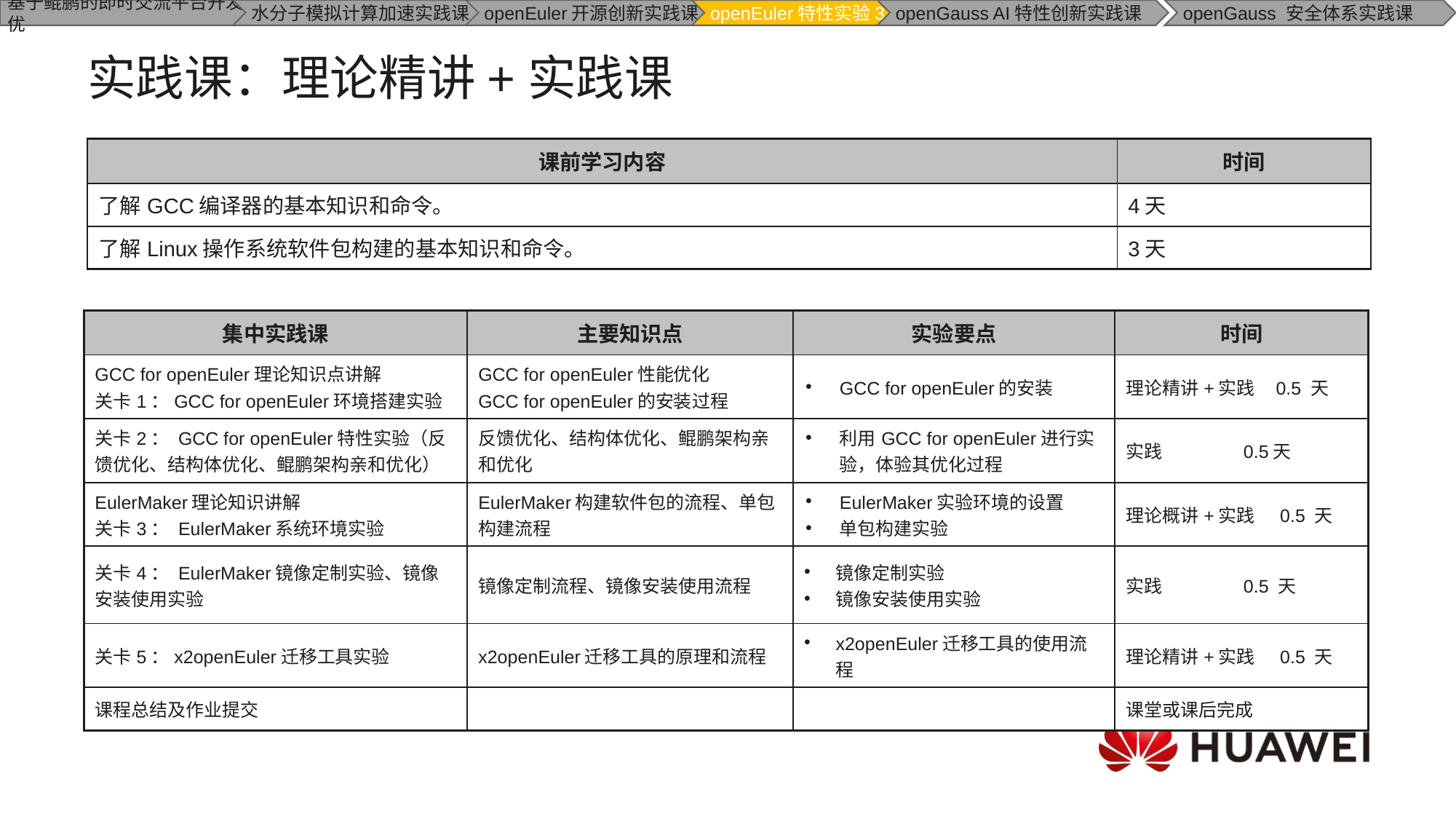

基于鲲鹏的即时交流平台开发及调优
水分子模拟计算加速实践课
openEuler开源创新实践课
openEuler特性实验3
openGauss AI特性创新实践课
openGauss 安全体系实践课
# 实践课：理论精讲+实践课
| 课前学习内容 | 时间 |
| --- | --- |
| 了解GCC编译器的基本知识和命令。 | 4天 |
| 了解Linux操作系统软件包构建的基本知识和命令。 | 3天 |
| 集中实践课 | 主要知识点 | 实验要点 | 时间 |
| --- | --- | --- | --- |
| GCC for openEuler理论知识点讲解 关卡1：GCC for openEuler环境搭建实验 | GCC for openEuler性能优化 GCC for openEuler的安装过程 | GCC for openEuler的安装 | 理论精讲+实践 0.5 天 |
| 关卡2： GCC for openEuler特性实验（反馈优化、结构体优化、鲲鹏架构亲和优化） | 反馈优化、结构体优化、鲲鹏架构亲和优化 | 利用GCC for openEuler进行实验，体验其优化过程 | 实践 0.5天 |
| EulerMaker理论知识讲解 关卡3： EulerMaker系统环境实验 | EulerMaker构建软件包的流程、单包构建流程 | EulerMaker实验环境的设置 单包构建实验 | 理论概讲+实践 0.5 天 |
| 关卡4： EulerMaker镜像定制实验、镜像安装使用实验 | 镜像定制流程、镜像安装使用流程 | 镜像定制实验 镜像安装使用实验 | 实践 0.5 天 |
| 关卡5：x2openEuler迁移工具实验 | x2openEuler迁移工具的原理和流程 | x2openEuler迁移工具的使用流程 | 理论精讲+实践 0.5 天 |
| 课程总结及作业提交 |  |  | 课堂或课后完成 |